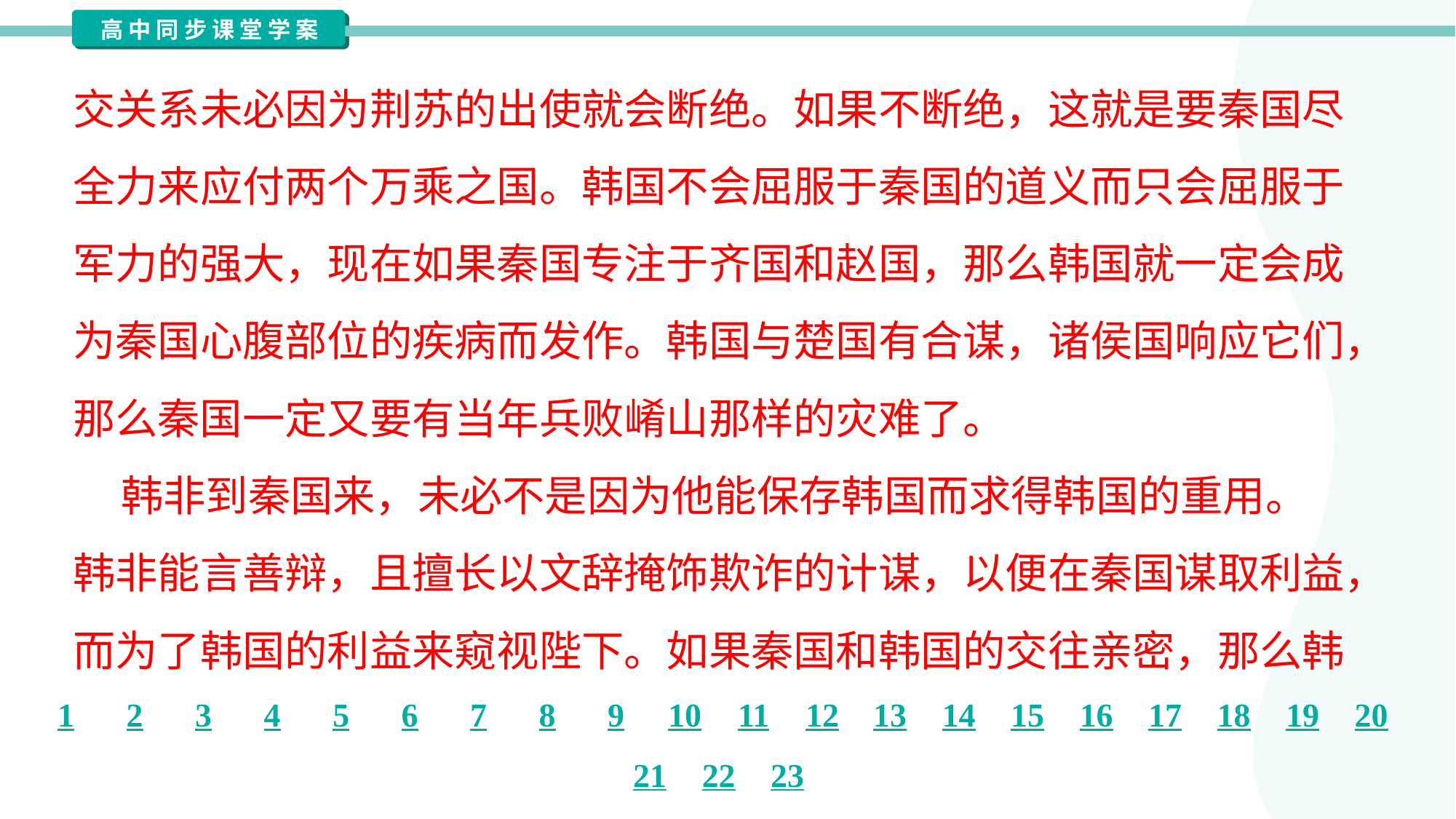

交关系未必因为荆苏的出使就会断绝。如果不断绝，这就是要秦国尽
全力来应付两个万乘之国。韩国不会屈服于秦国的道义而只会屈服于
军力的强大，现在如果秦国专注于齐国和赵国，那么韩国就一定会成
为秦国心腹部位的疾病而发作。韩国与楚国有合谋，诸侯国响应它们，
那么秦国一定又要有当年兵败崤山那样的灾难了。
    韩非到秦国来，未必不是因为他能保存韩国而求得韩国的重用。
韩非能言善辩，且擅长以文辞掩饰欺诈的计谋，以便在秦国谋取利益，
而为了韩国的利益来窥视陛下。如果秦国和韩国的交往亲密，那么韩